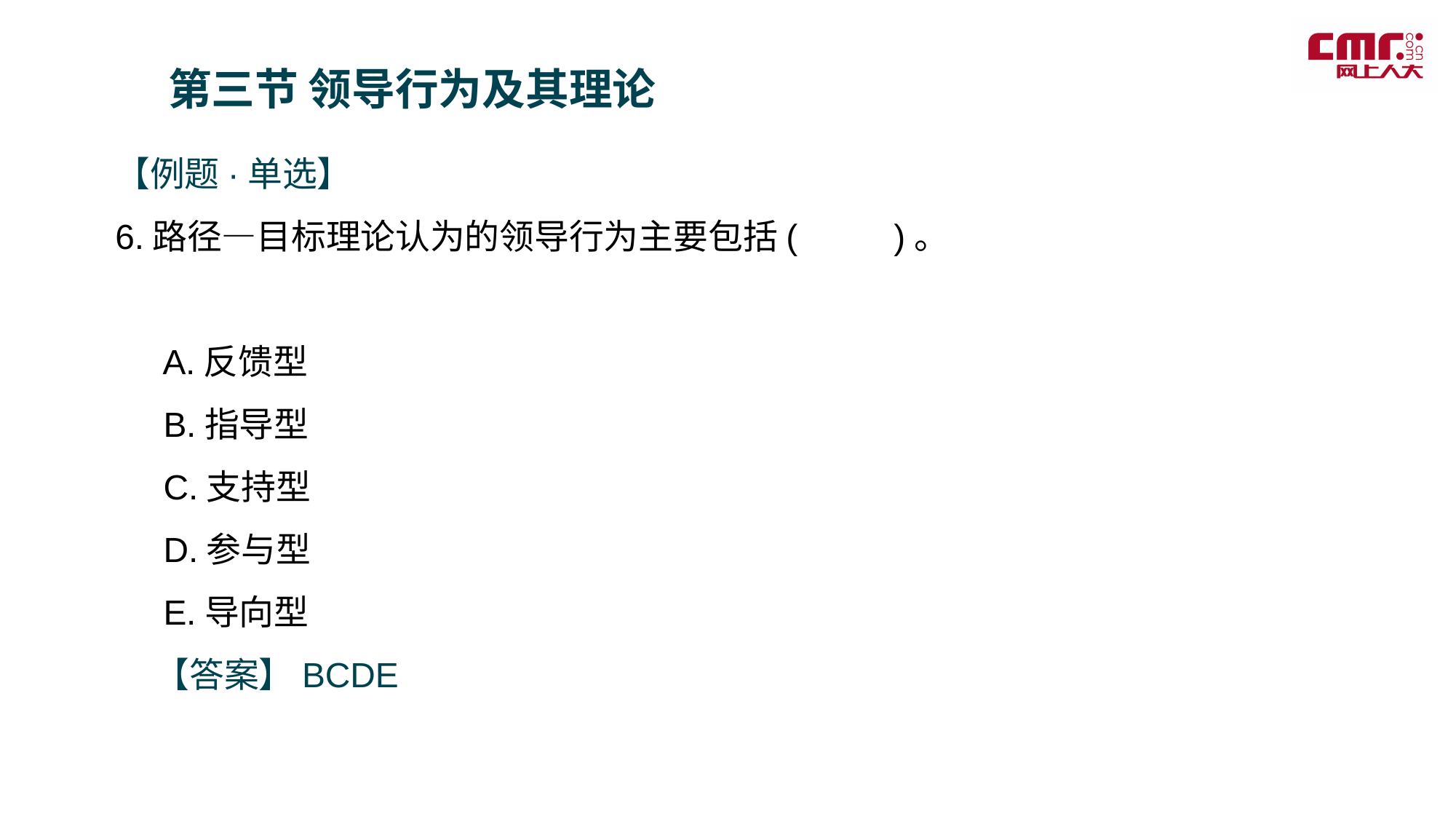

第三节 领导行为及其理论
【例题·单选】
6.路径—目标理论认为的领导行为主要包括(          )。
     A.反馈型
     B.指导型
     C.支持型
     D.参与型
     E.导向型
    【答案】BCDE